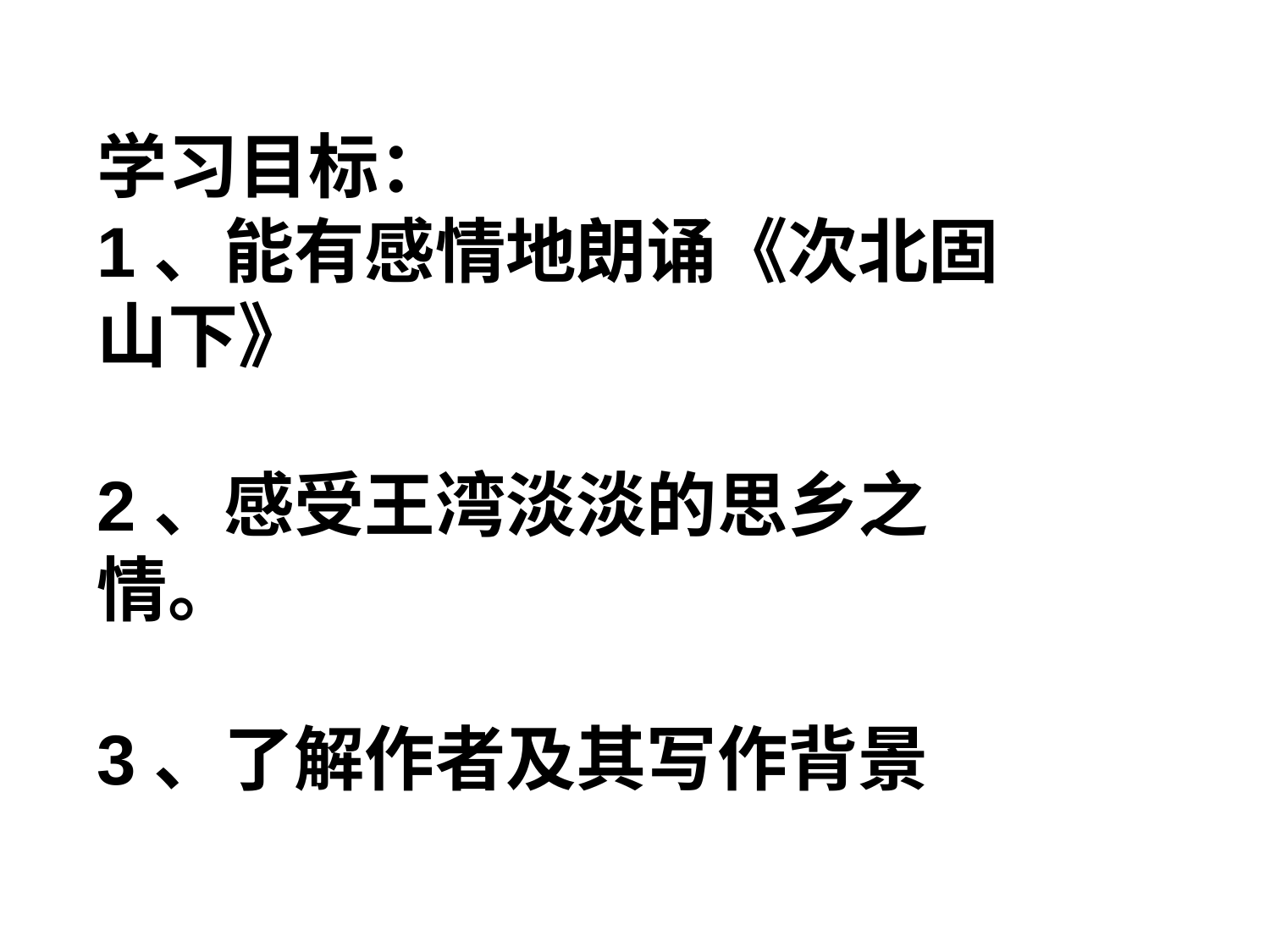

学习目标：
1、能有感情地朗诵《次北固山下》

2、感受王湾淡淡的思乡之情。

3、了解作者及其写作背景